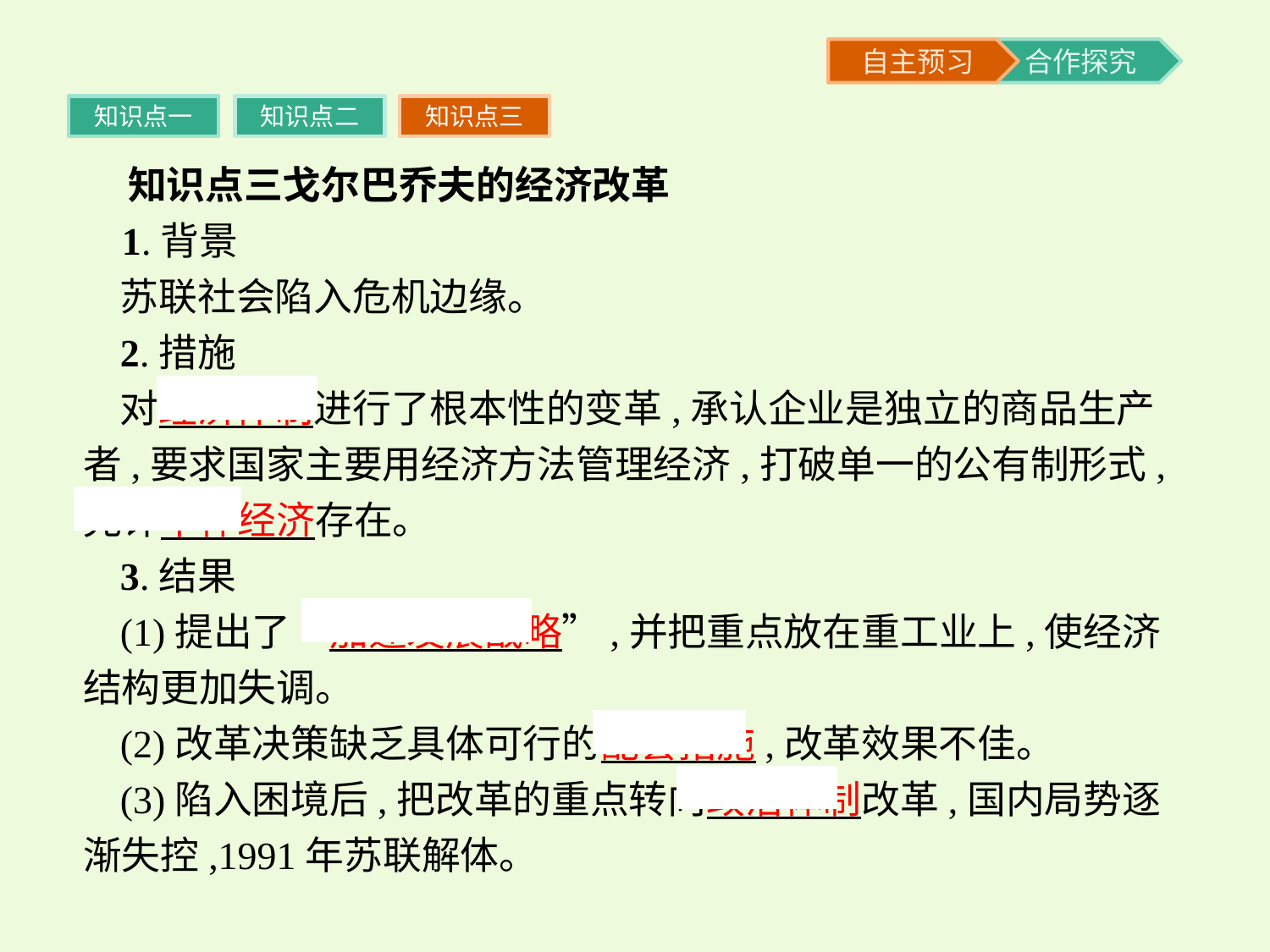

知识点一
知识点二
知识点三
    知识点三戈尔巴乔夫的经济改革
    1.背景
苏联社会陷入危机边缘。
2.措施
对经济体制进行了根本性的变革,承认企业是独立的商品生产者,要求国家主要用经济方法管理经济,打破单一的公有制形式,允许个体经济存在。
3.结果
(1)提出了“加速发展战略”,并把重点放在重工业上,使经济结构更加失调。
(2)改革决策缺乏具体可行的配套措施,改革效果不佳。
(3)陷入困境后,把改革的重点转向政治体制改革,国内局势逐渐失控,1991年苏联解体。